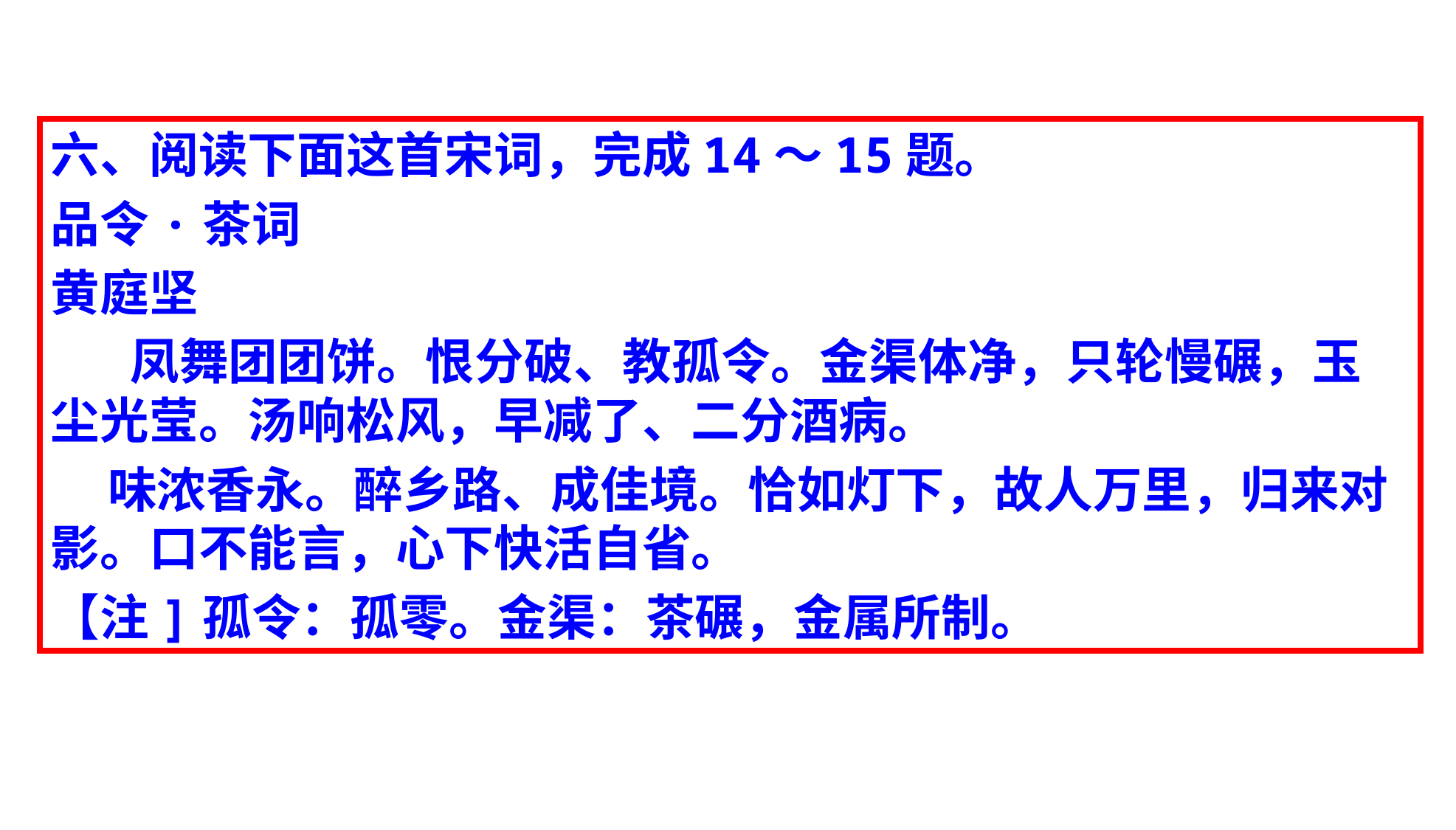

六、阅读下面这首宋词，完成14～15题。
品令·茶词
黄庭坚
      凤舞团团饼。恨分破、教孤令。金渠体净，只轮慢碾，玉尘光莹。汤响松风，早减了、二分酒病。
    味浓香永。醉乡路、成佳境。恰如灯下，故人万里，归来对影。口不能言，心下快活自省。
【注]孤令：孤零。金渠：茶碾，金属所制。